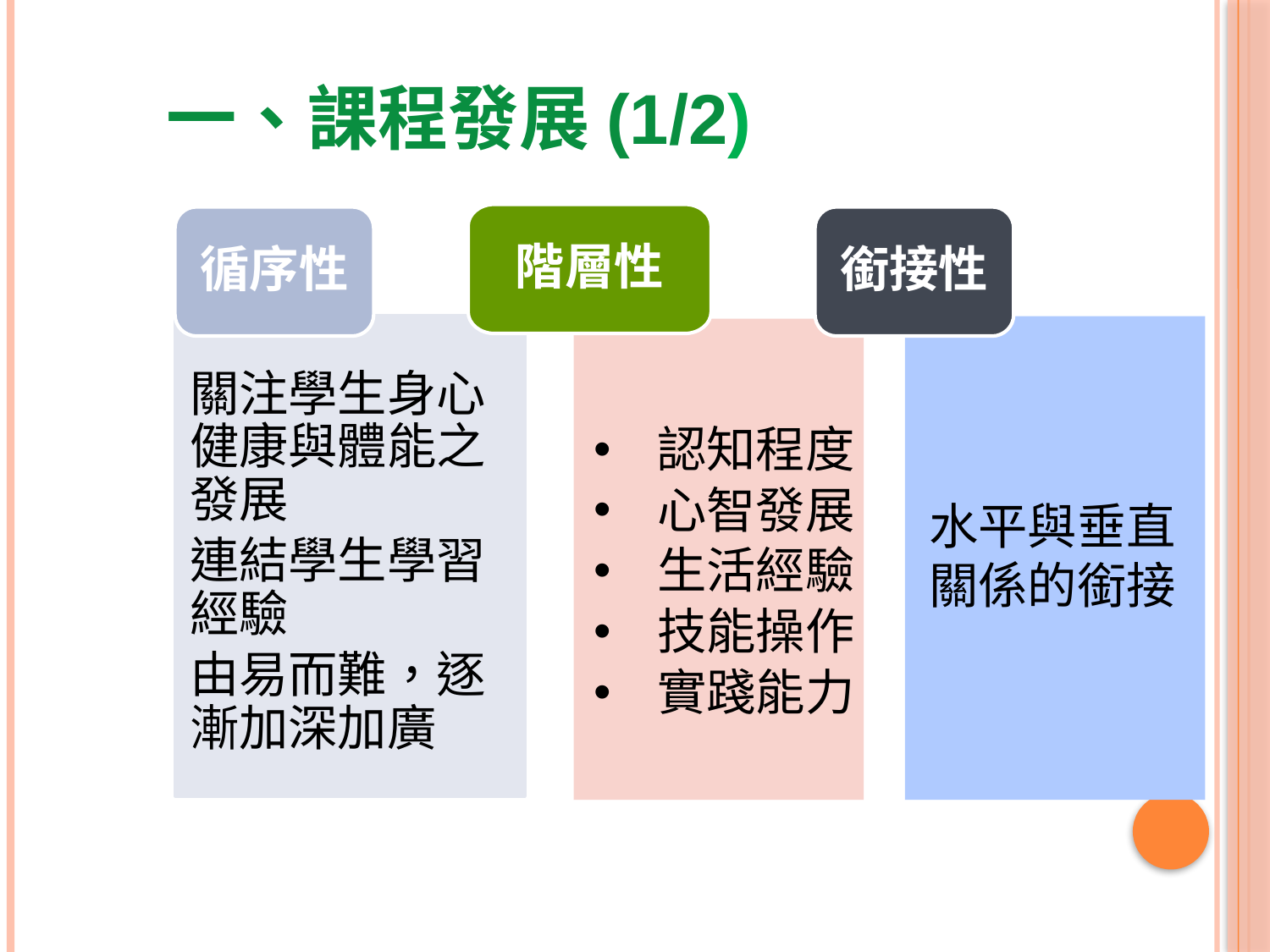

一、課程發展(1/2)
階層性
銜接性
循序性

關注學生身心健康與體能之發展
連結學生學習經驗
由易而難，逐漸加深加廣
水平與垂直關係的銜接

認知程度
心智發展
生活經驗
技能操作
實踐能力